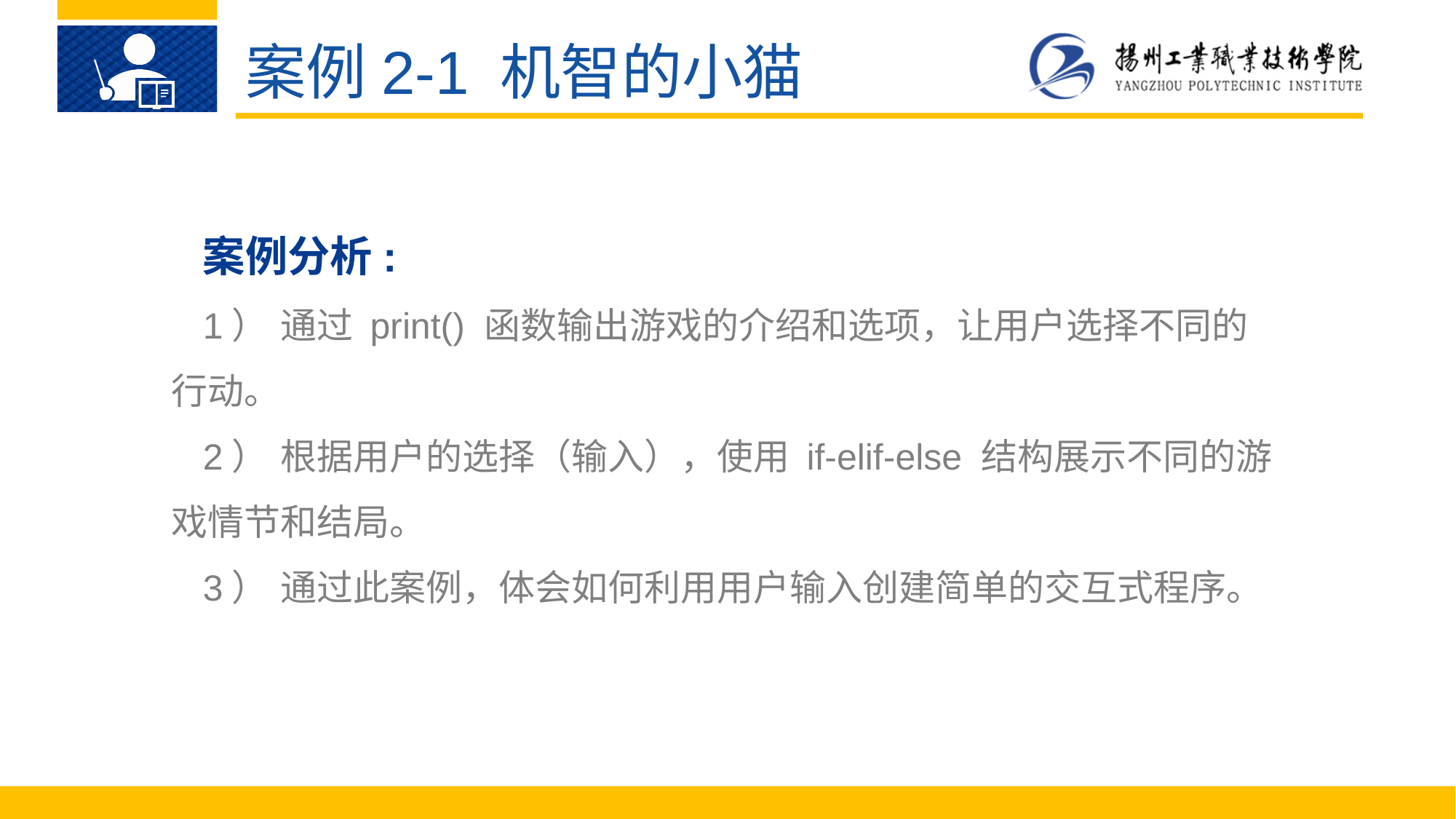

案例2-1 机智的小猫
案例分析:
1）	通过 print() 函数输出游戏的介绍和选项，让用户选择不同的行动。
2）	根据用户的选择（输入），使用 if-elif-else 结构展示不同的游戏情节和结局。
3）	通过此案例，体会如何利用用户输入创建简单的交互式程序。